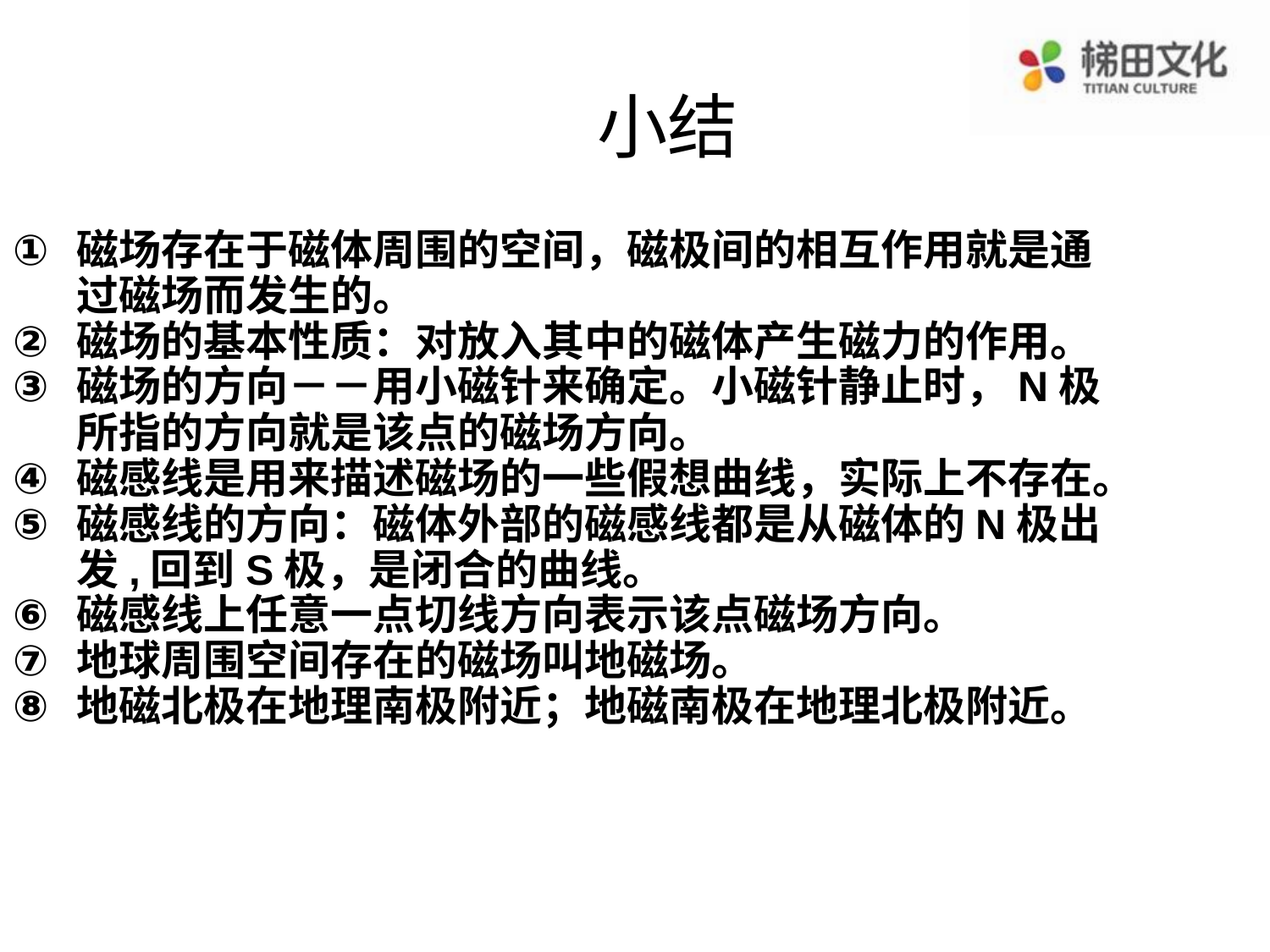

小结
磁场存在于磁体周围的空间，磁极间的相互作用就是通过磁场而发生的。
磁场的基本性质：对放入其中的磁体产生磁力的作用。
磁场的方向－－用小磁针来确定。小磁针静止时，N极所指的方向就是该点的磁场方向。
磁感线是用来描述磁场的一些假想曲线，实际上不存在。
磁感线的方向：磁体外部的磁感线都是从磁体的N极出发,回到S极，是闭合的曲线。
磁感线上任意一点切线方向表示该点磁场方向。
地球周围空间存在的磁场叫地磁场。
地磁北极在地理南极附近；地磁南极在地理北极附近。